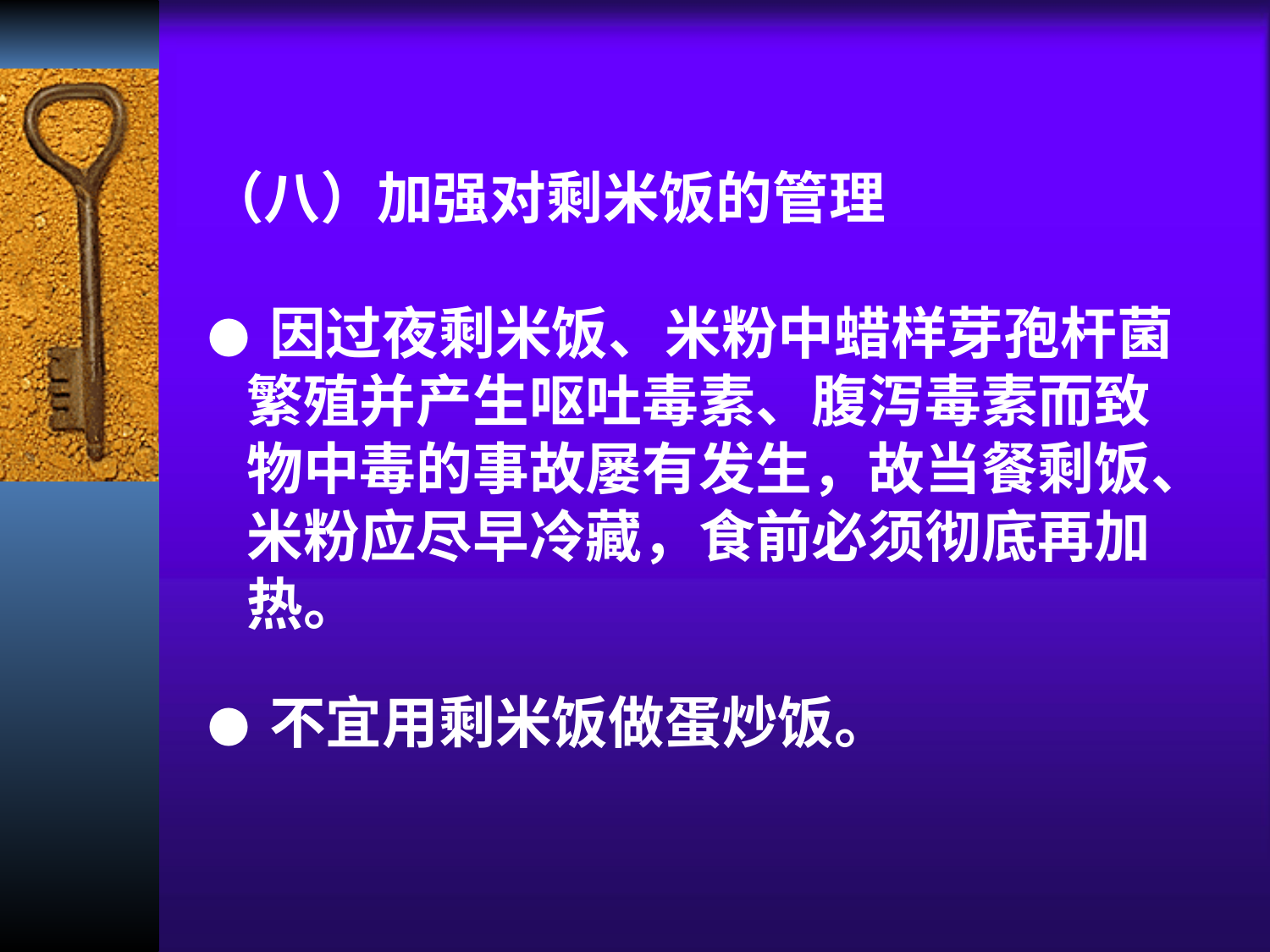

（八）加强对剩米饭的管理

● 因过夜剩米饭、米粉中蜡样芽孢杆菌
  繁殖并产生呕吐毒素、腹泻毒素而致
  物中毒的事故屡有发生，故当餐剩饭、
  米粉应尽早冷藏，食前必须彻底再加
  热。

● 不宜用剩米饭做蛋炒饭。